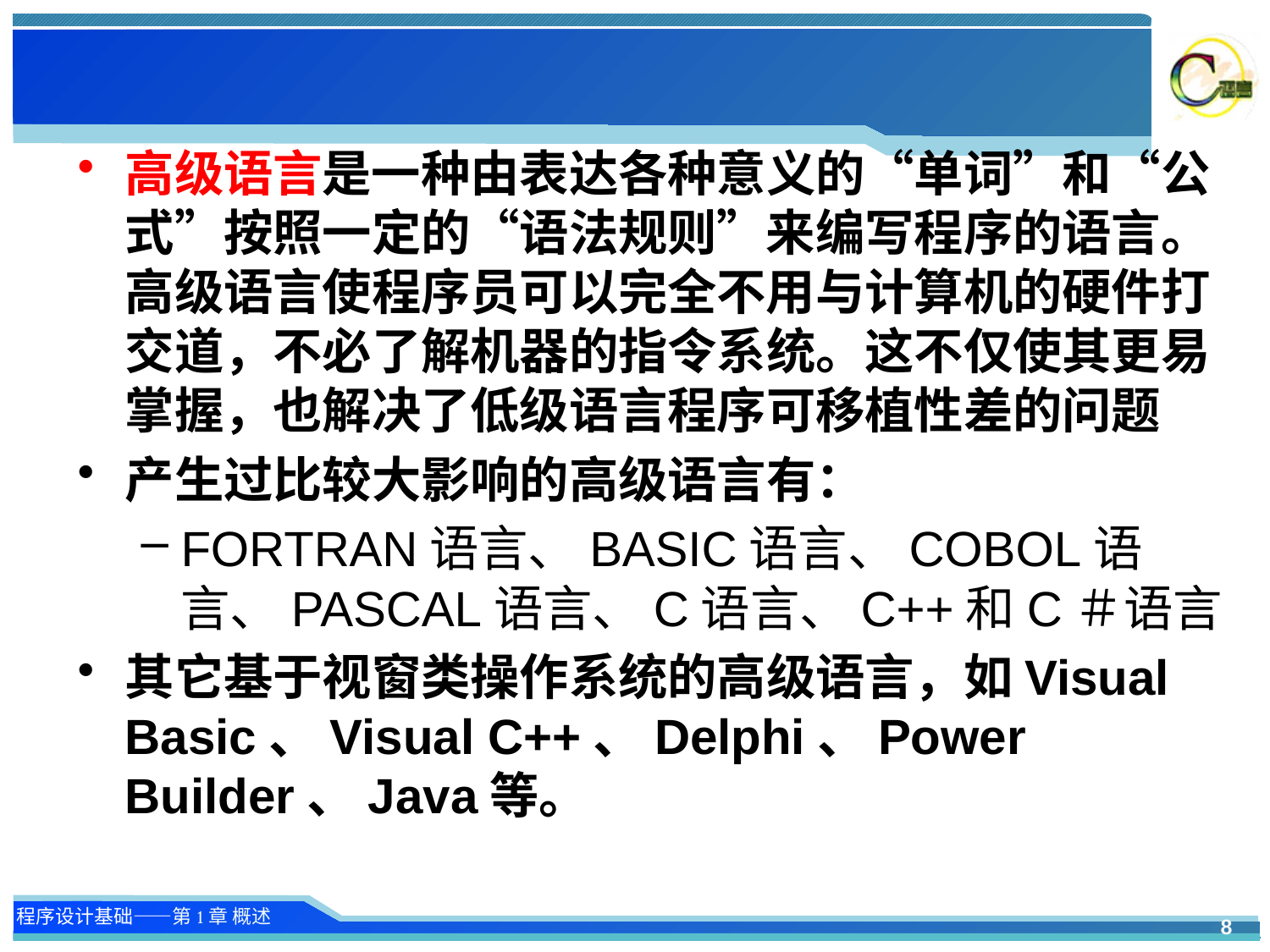

高级语言是一种由表达各种意义的“单词”和“公式”按照一定的“语法规则”来编写程序的语言。高级语言使程序员可以完全不用与计算机的硬件打交道，不必了解机器的指令系统。这不仅使其更易掌握，也解决了低级语言程序可移植性差的问题
产生过比较大影响的高级语言有：
FORTRAN语言、BASIC语言、COBOL语言、PASCAL语言、C语言、C++和C＃语言
其它基于视窗类操作系统的高级语言，如Visual Basic、Visual C++、Delphi、Power Builder、Java等。
8